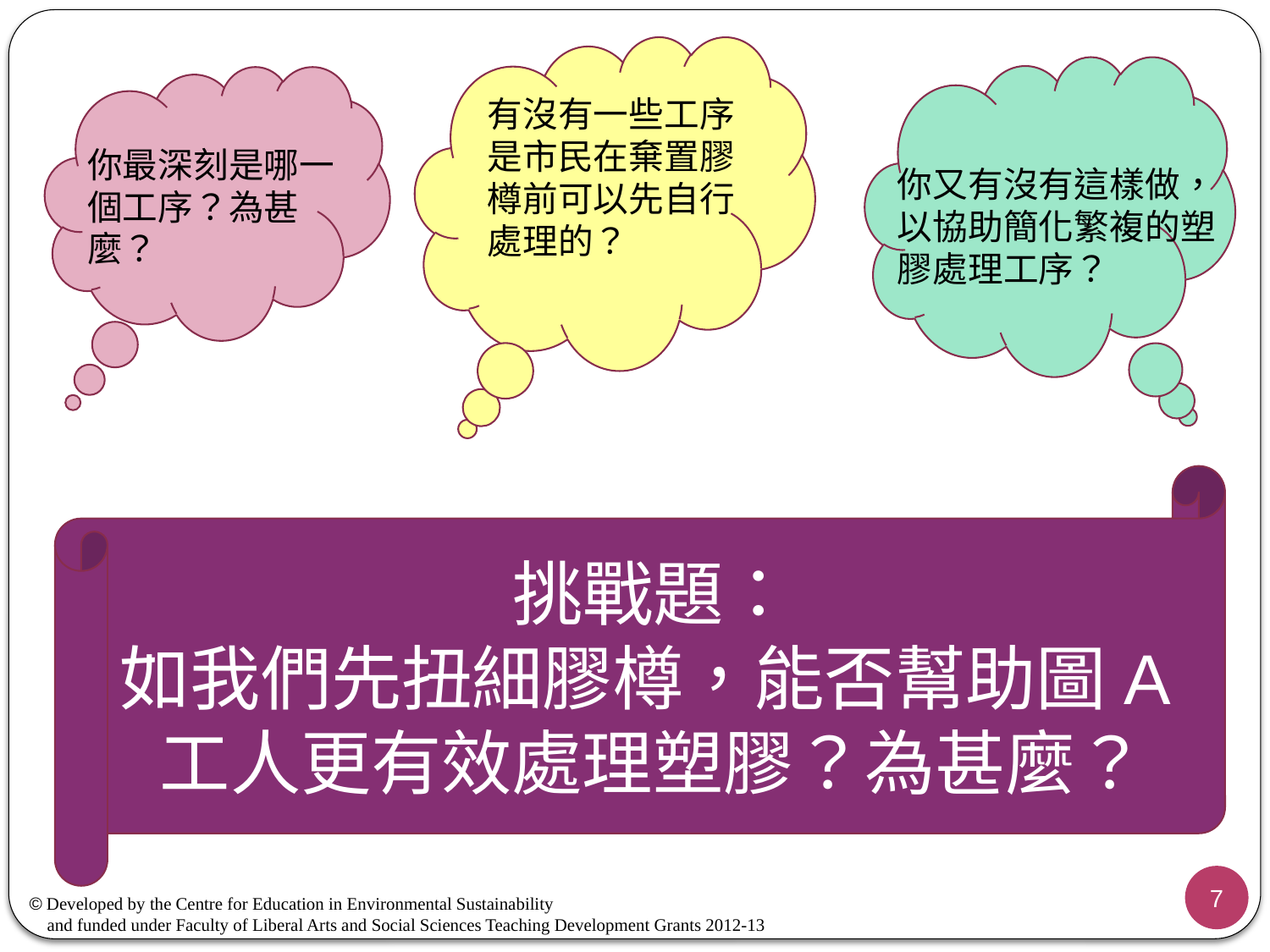

有沒有一些工序是市民在棄置膠樽前可以先自行處理的？
你最深刻是哪一個工序？為甚麼？
你又有沒有這樣做，以協助簡化繁複的塑膠處理工序？
挑戰題：
如我們先扭細膠樽，能否幫助圖A工人更有效處理塑膠？為甚麼？
7
© Developed by the Centre for Education in Environmental Sustainability
    and funded under Faculty of Liberal Arts and Social Sciences Teaching Development Grants 2012-13